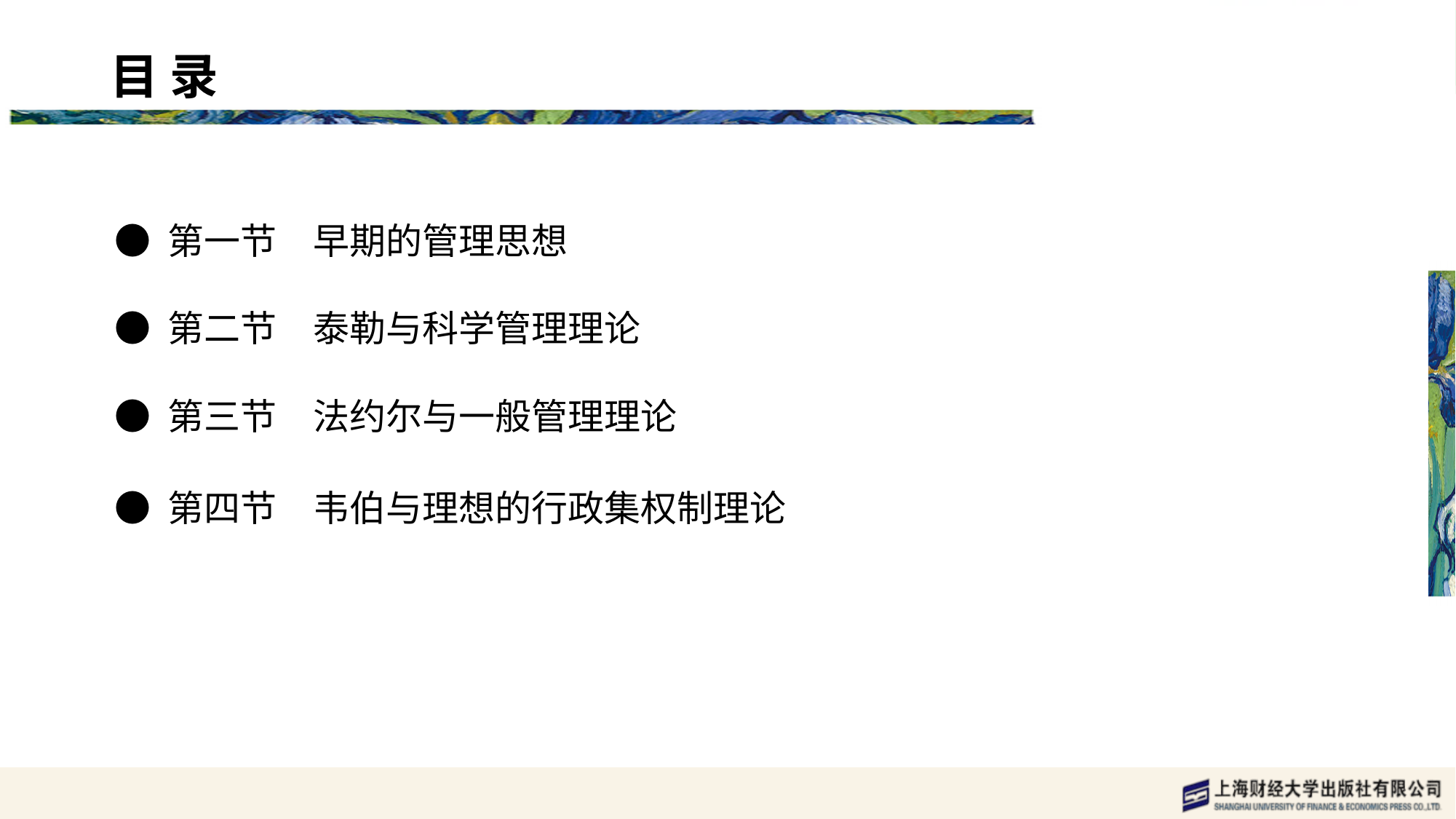

目 录  content
● 第一节　早期的管理思想
● 第二节　泰勒与科学管理理论
● 第三节　法约尔与一般管理理论
● 第四节　韦伯与理想的行政集权制理论